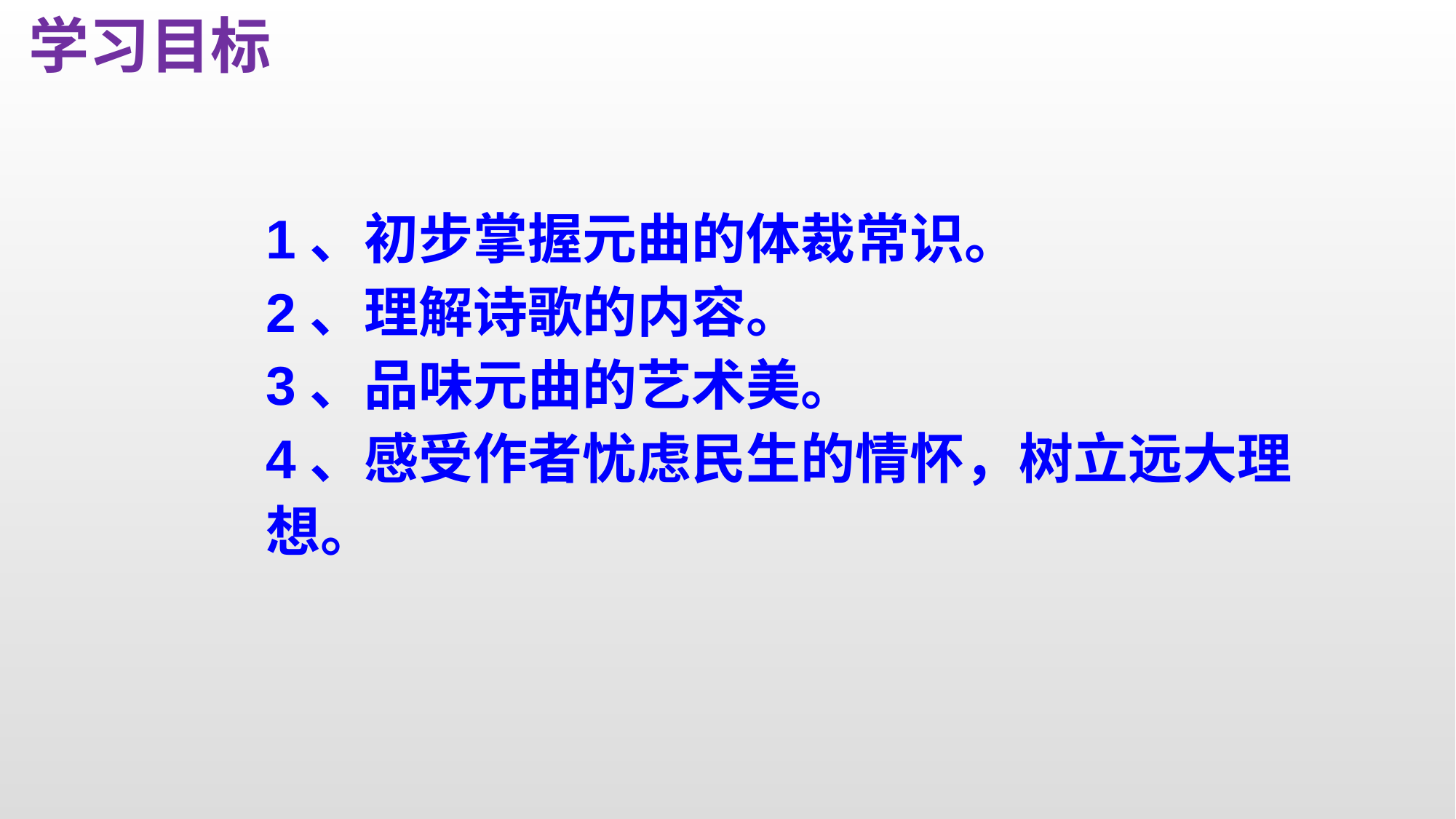

学习目标
1、初步掌握元曲的体裁常识。
2、理解诗歌的内容。
3、品味元曲的艺术美。
4、感受作者忧虑民生的情怀，树立远大理想。